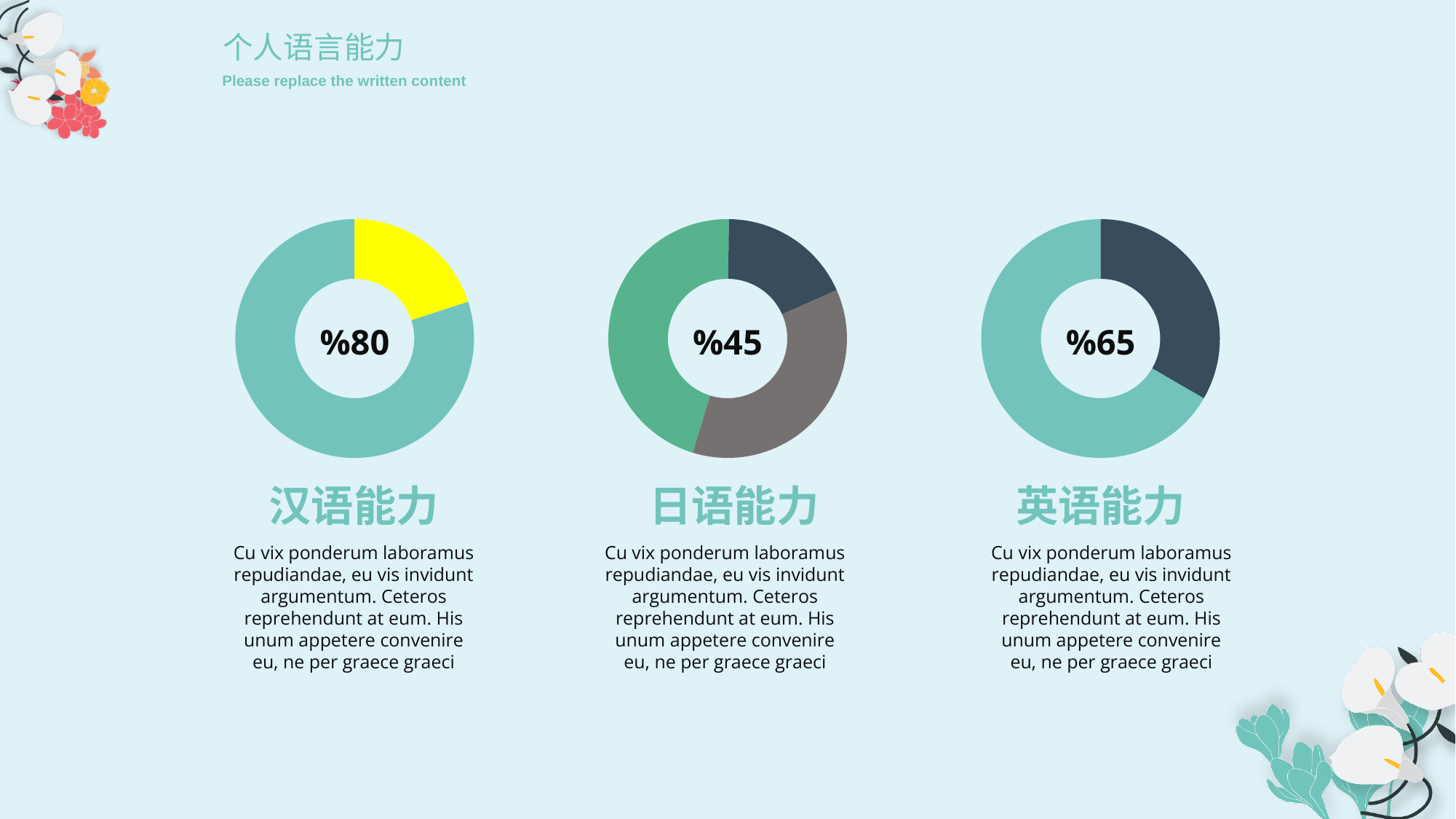

个人语言能力
Please replace the written content

### Chart

| Category | Sales |
|---|---|
| 1st Qtr | 8.0 |
| 2nd Qtr | 2.0 |

### Chart

| Category | Sales |
|---|---|
| 1st Qtr | 5.0 |
| 2nd Qtr | 2.0 |
| 3RD Qtr | 4.0 |

### Chart

| Category | Sales |
|---|---|
| 1st Qtr | 4.0 |
| 2nd Qtr | 2.0 |
%80
%45
%65
汉语能力
日语能力
英语能力
Cu vix ponderum laboramus repudiandae, eu vis invidunt argumentum. Ceteros reprehendunt at eum. His unum appetere convenire eu, ne per graece graeci
Cu vix ponderum laboramus repudiandae, eu vis invidunt argumentum. Ceteros reprehendunt at eum. His unum appetere convenire eu, ne per graece graeci
Cu vix ponderum laboramus repudiandae, eu vis invidunt argumentum. Ceteros reprehendunt at eum. His unum appetere convenire eu, ne per graece graeci